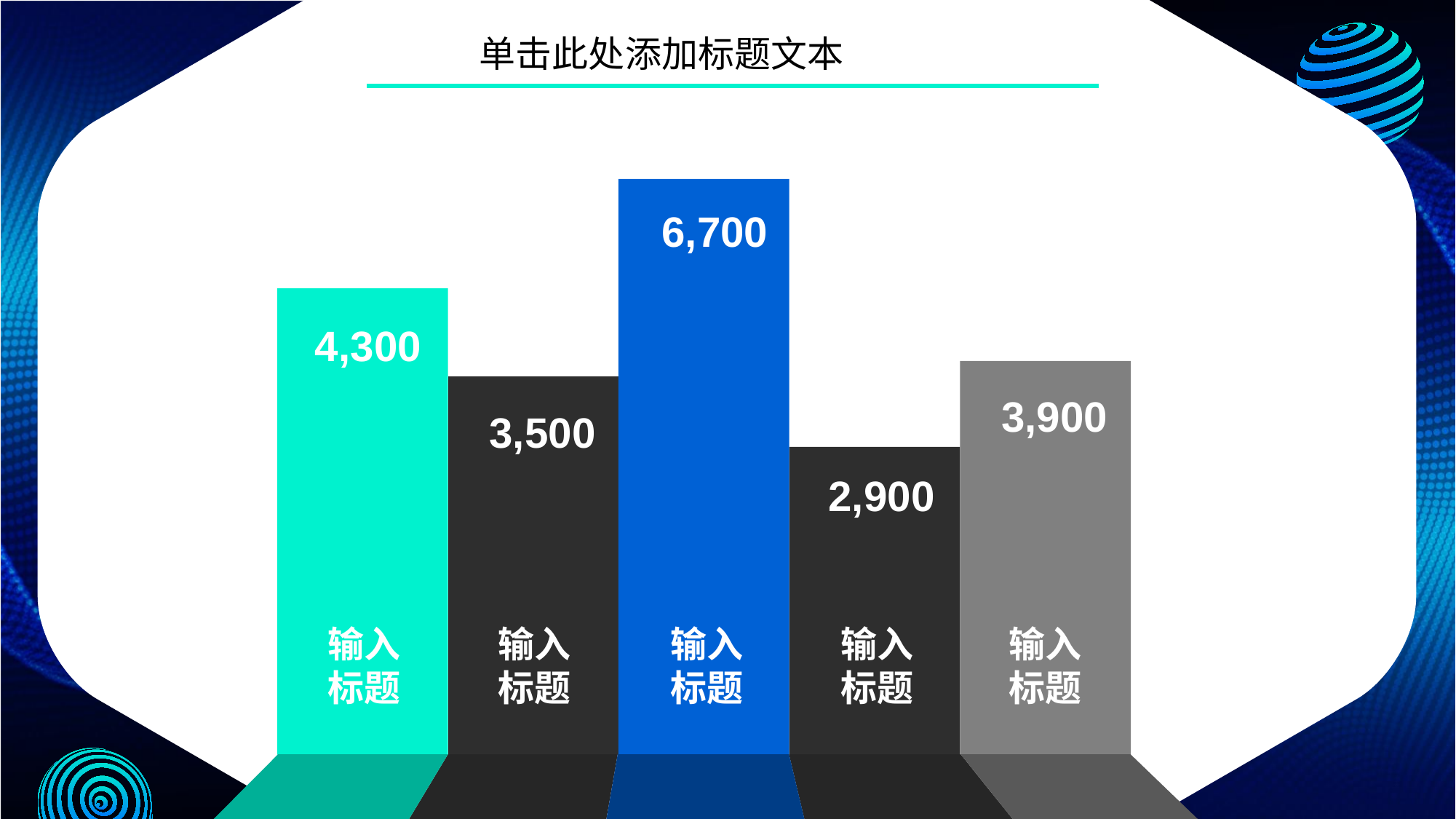

单击此处添加标题文本

6,700
输入
标题

4,300
输入
标题

3,900
输入
标题

3,500
输入
标题

2,900
输入
标题